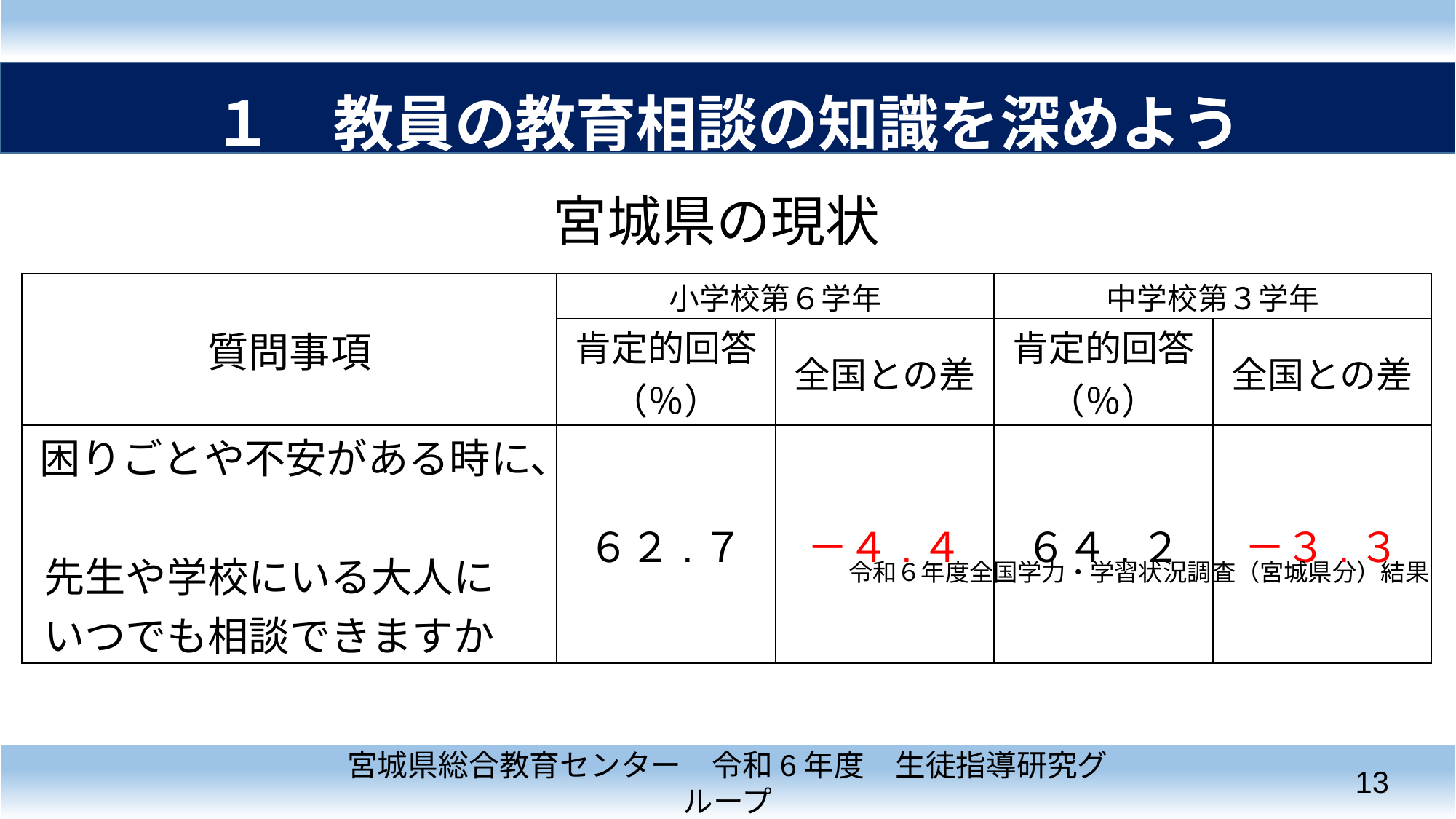

１　教員の教育相談の知識を深めよう

宮城県の現状
| 質問事項 | 小学校第６学年 |  | 中学校第３学年 |  |
| --- | --- | --- | --- | --- |
|  | 肯定的回答（％） | 全国との差 | 肯定的回答 （％） | 全国との差 |
| 困りごとや不安がある時に、 先生や学校にいる大人に いつでも相談できますか | ６２.７ | －４.４ | ６４.２ | －３.３ |
令和６年度全国学力・学習状況調査（宮城県分）結果
13
宮城県総合教育センター　令和6年度　生徒指導研究グループ